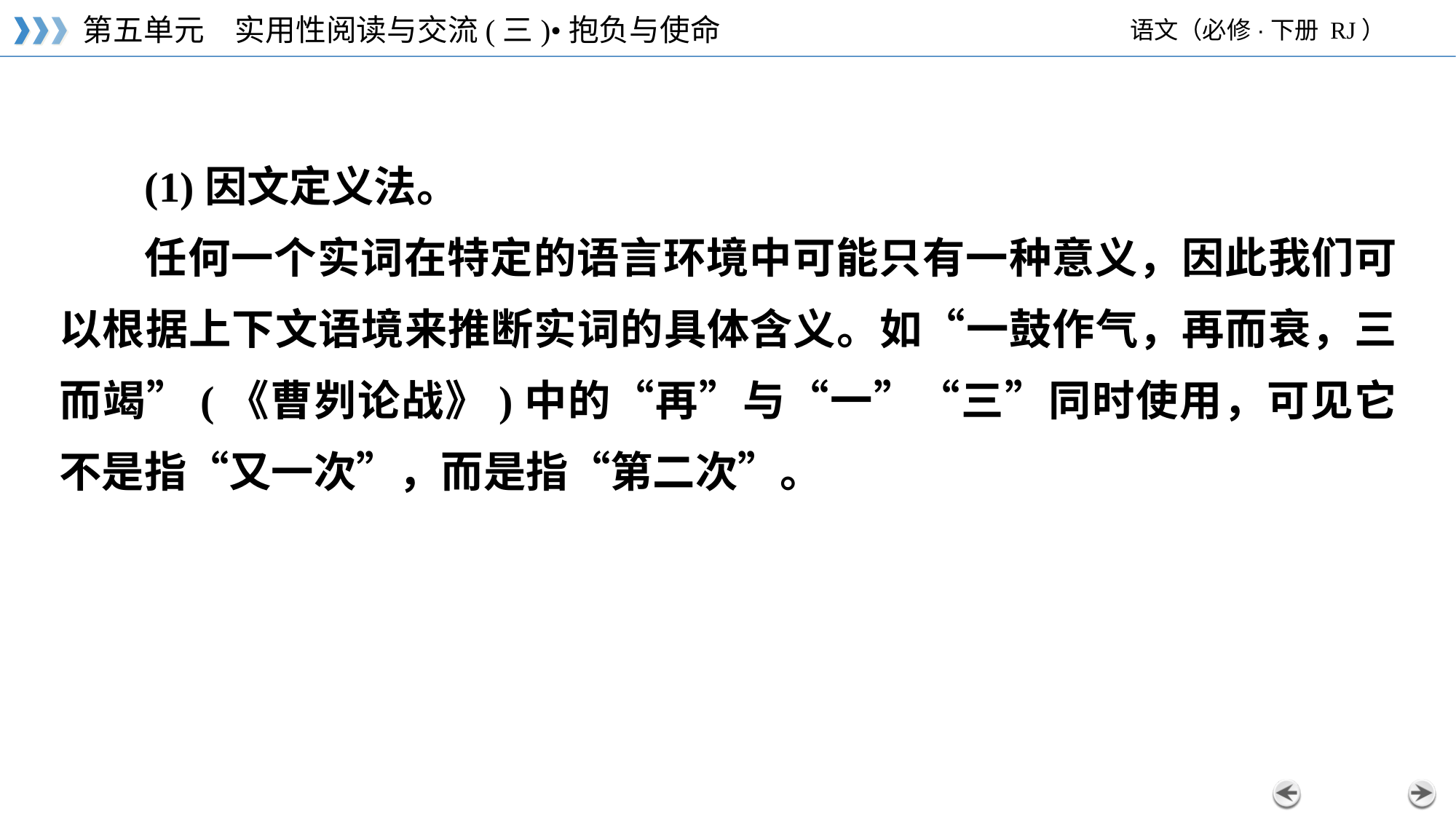

(1)因文定义法。
任何一个实词在特定的语言环境中可能只有一种意义，因此我们可以根据上下文语境来推断实词的具体含义。如“一鼓作气，再而衰，三而竭”(《曹刿论战》)中的“再”与“一”“三”同时使用，可见它不是指“又一次”，而是指“第二次”。